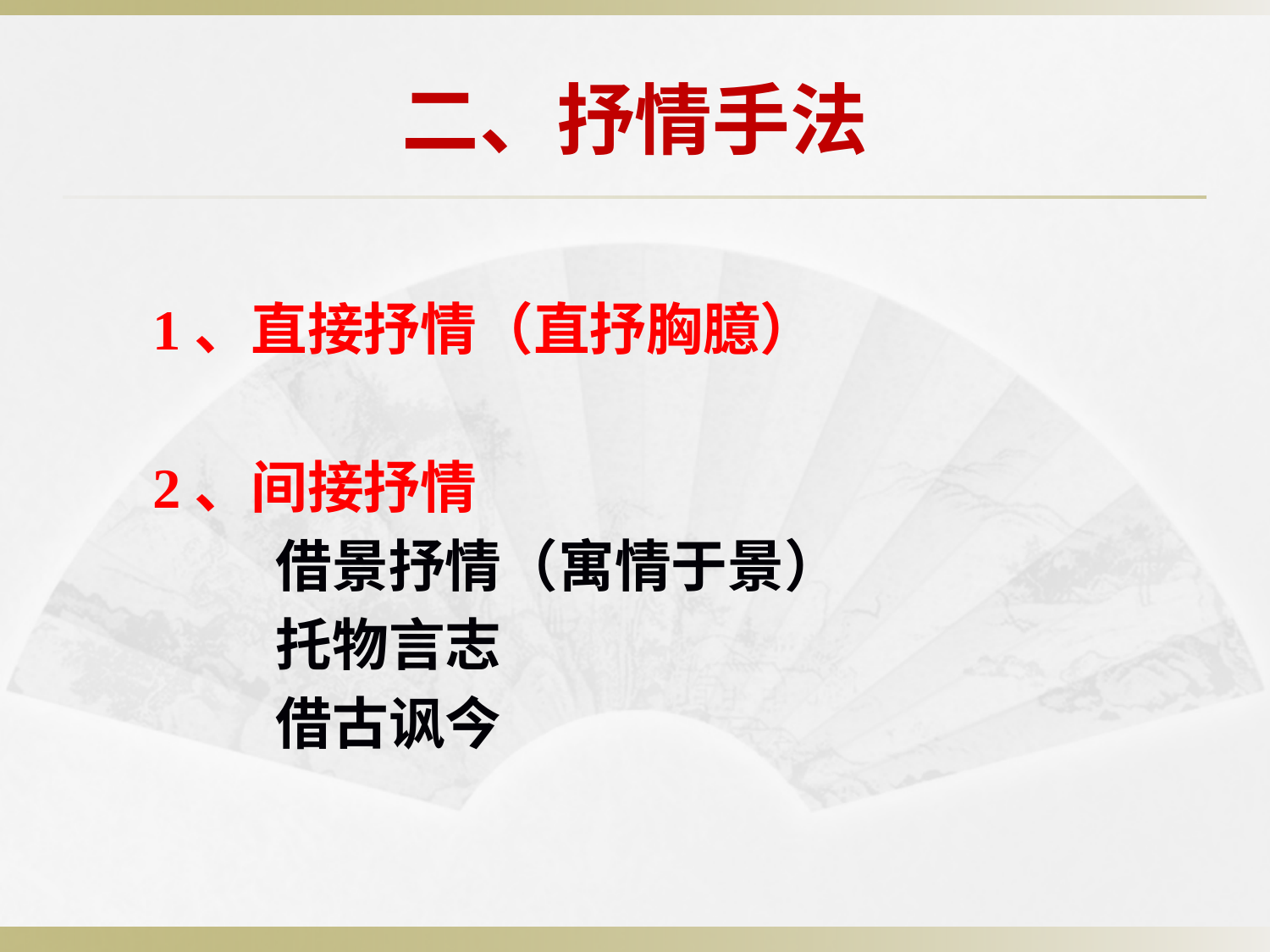

# 二、抒情手法

1、直接抒情（直抒胸臆）

2、间接抒情
       借景抒情（寓情于景）
       托物言志
       借古讽今